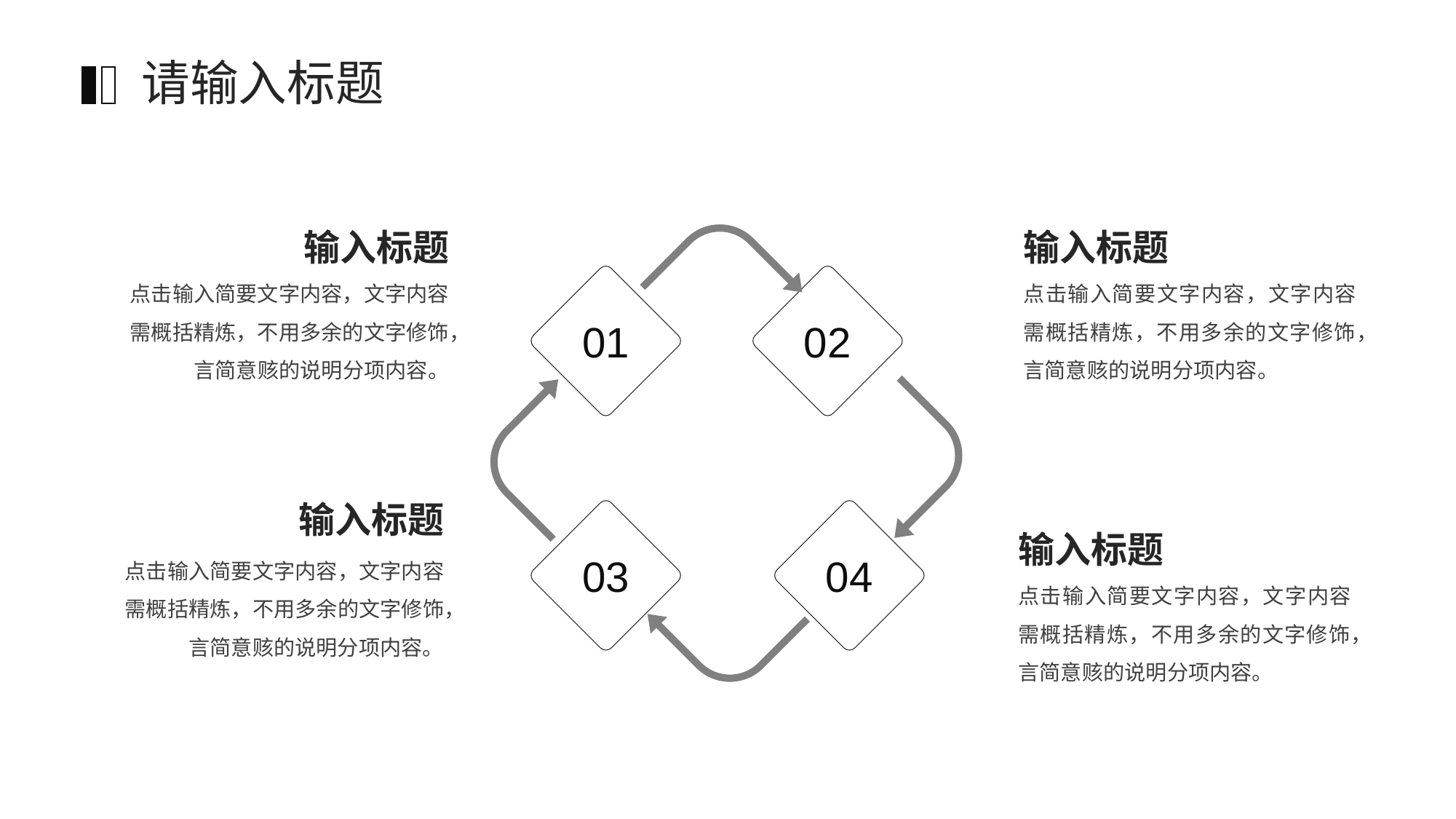

请输入标题

输入标题
点击输入简要文字内容，文字内容需概括精炼，不用多余的文字修饰，言简意赅的说明分项内容。
输入标题
点击输入简要文字内容，文字内容需概括精炼，不用多余的文字修饰，言简意赅的说明分项内容。

01
02

输入标题
点击输入简要文字内容，文字内容需概括精炼，不用多余的文字修饰，言简意赅的说明分项内容。

03
04
输入标题
点击输入简要文字内容，文字内容需概括精炼，不用多余的文字修饰，言简意赅的说明分项内容。